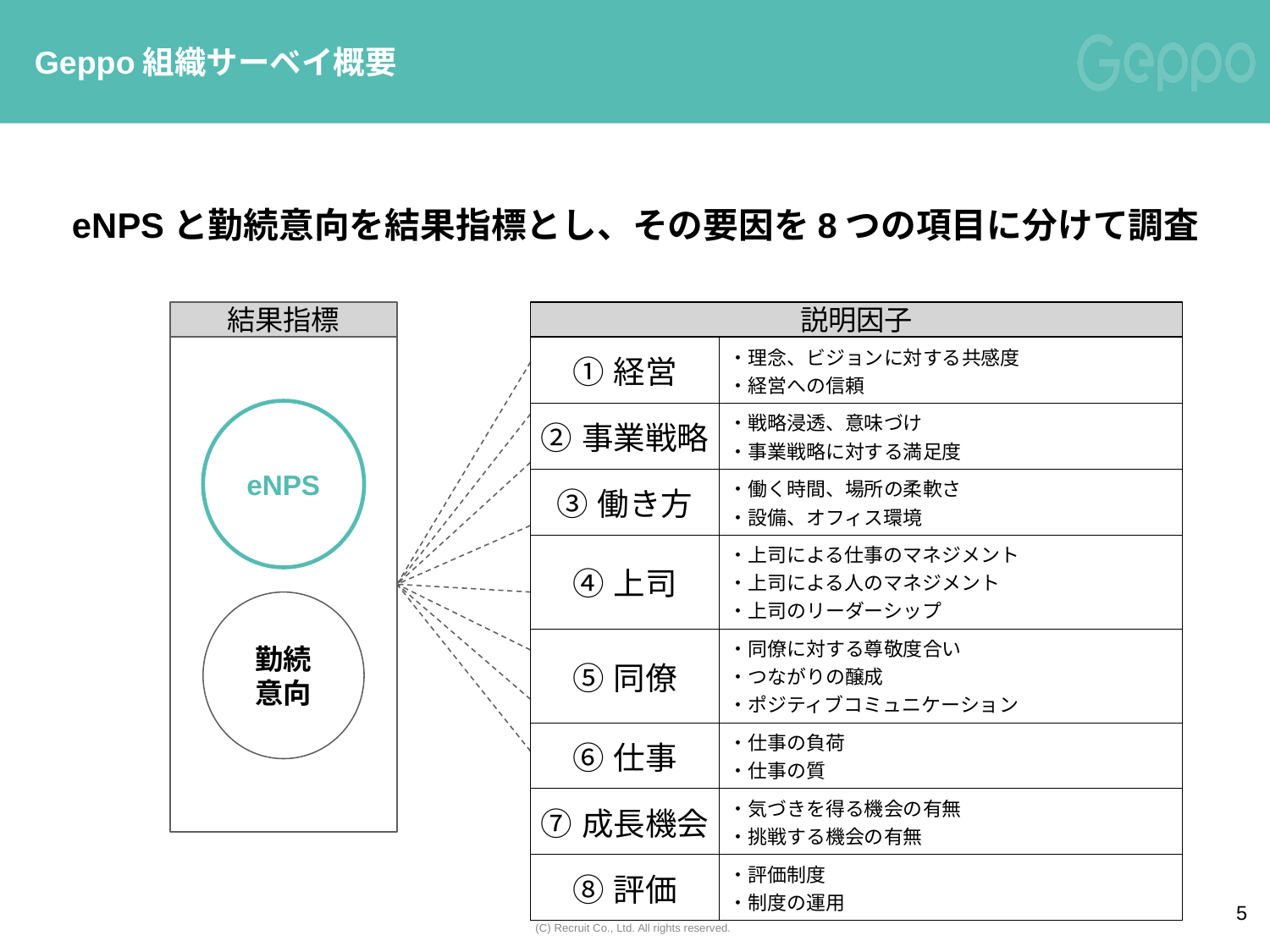

# Geppo組織サーベイ概要
eNPSと勤続意向を結果指標とし、その要因を8つの項目に分けて調査
結果指標
説明因子

| ①経営 | ・理念、ビジョンに対する共感度 ・経営への信頼 |
| --- | --- |
| ②事業戦略 | ・戦略浸透、意味づけ ・事業戦略に対する満足度 |
| ③働き方 | ・働く時間、場所の柔軟さ ・設備、オフィス環境 |
| ④上司 | ・上司による仕事のマネジメント ・上司による人のマネジメント ・上司のリーダーシップ |
| ⑤同僚 | ・同僚に対する尊敬度合い ・つながりの醸成 ・ポジティブコミュニケーション |
| ⑥仕事 | ・仕事の負荷 ・仕事の質 |
| ⑦成長機会 | ・気づきを得る機会の有無 ・挑戦する機会の有無 |
| ⑧評価 | ・評価制度 ・制度の運用 |
eNPS
勤続
意向
5